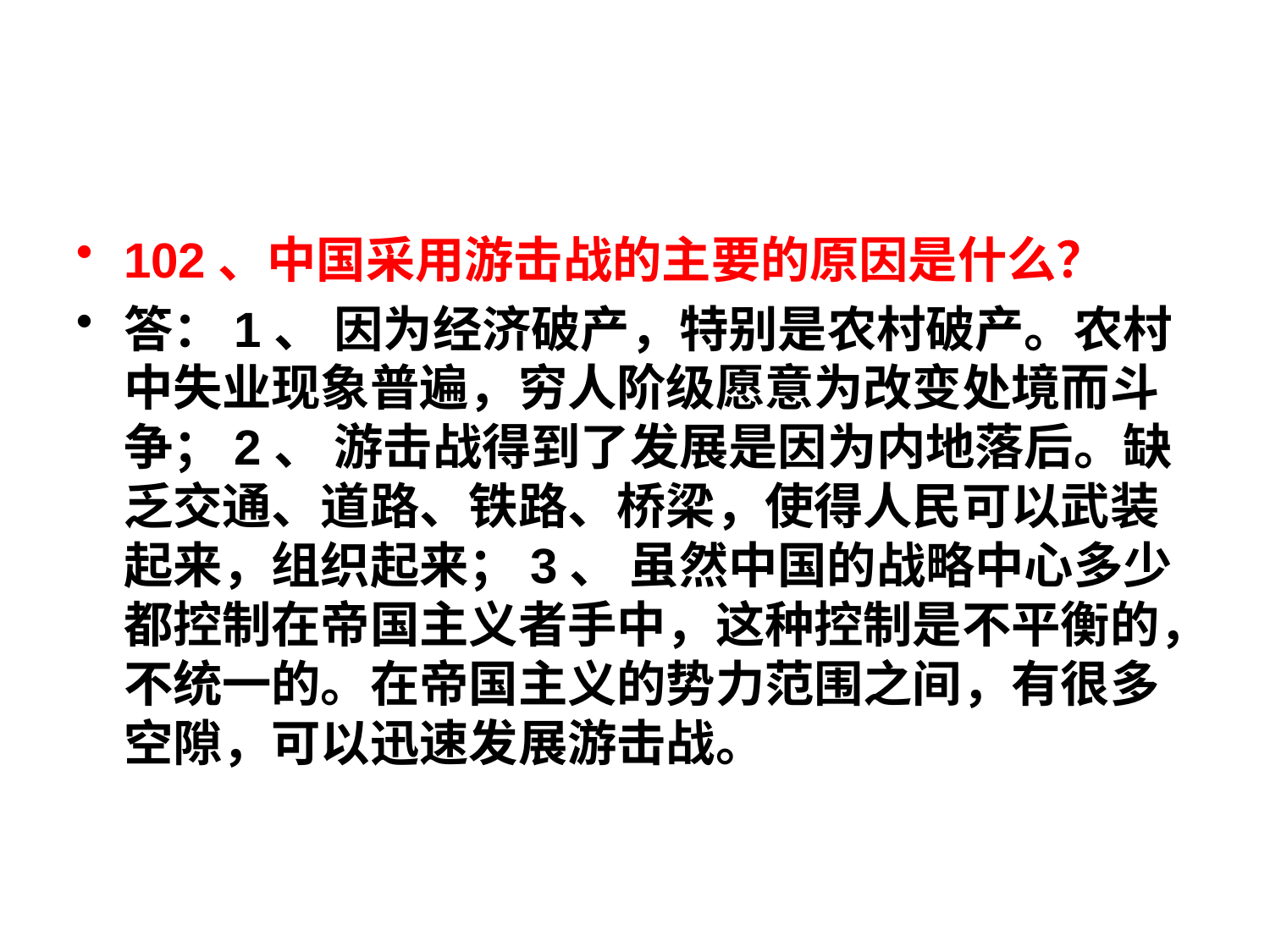

#
102、中国采用游击战的主要的原因是什么？
答：1、 因为经济破产，特别是农村破产。农村中失业现象普遍，穷人阶级愿意为改变处境而斗争；2、 游击战得到了发展是因为内地落后。缺乏交通、道路、铁路、桥梁，使得人民可以武装起来，组织起来；3、 虽然中国的战略中心多少都控制在帝国主义者手中，这种控制是不平衡的，不统一的。在帝国主义的势力范围之间，有很多空隙，可以迅速发展游击战。